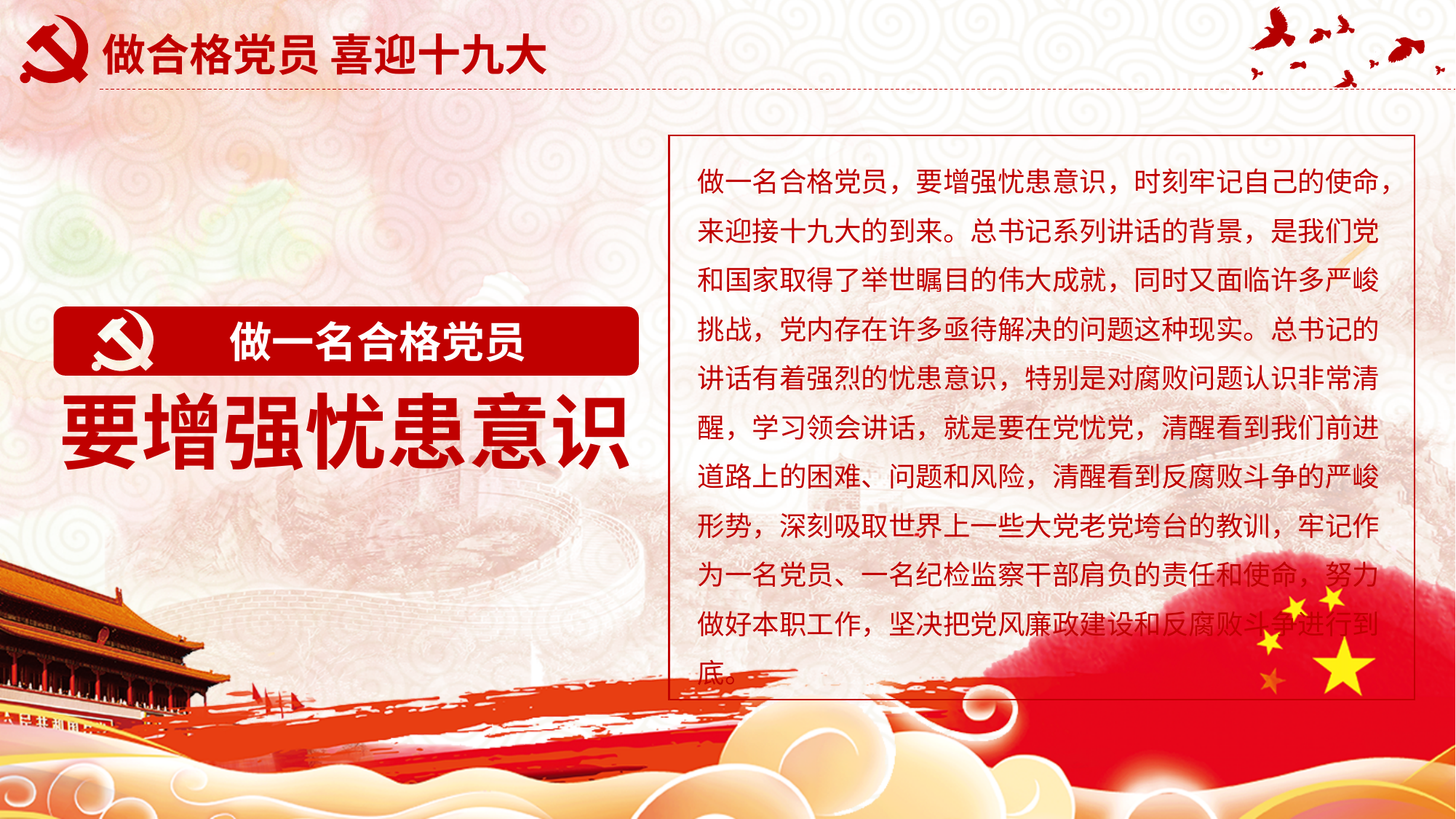

# 做合格党员 喜迎十九大

做一名合格党员，要增强忧患意识，时刻牢记自己的使命，来迎接十九大的到来。总书记系列讲话的背景，是我们党和国家取得了举世瞩目的伟大成就，同时又面临许多严峻挑战，党内存在许多亟待解决的问题这种现实。总书记的讲话有着强烈的忧患意识，特别是对腐败问题认识非常清醒，学习领会讲话，就是要在党忧党，清醒看到我们前进道路上的困难、问题和风险，清醒看到反腐败斗争的严峻形势，深刻吸取世界上一些大党老党垮台的教训，牢记作为一名党员、一名纪检监察干部肩负的责任和使命，努力做好本职工作，坚决把党风廉政建设和反腐败斗争进行到底。

做一名合格党员
要增强忧患意识
延迟符可删除